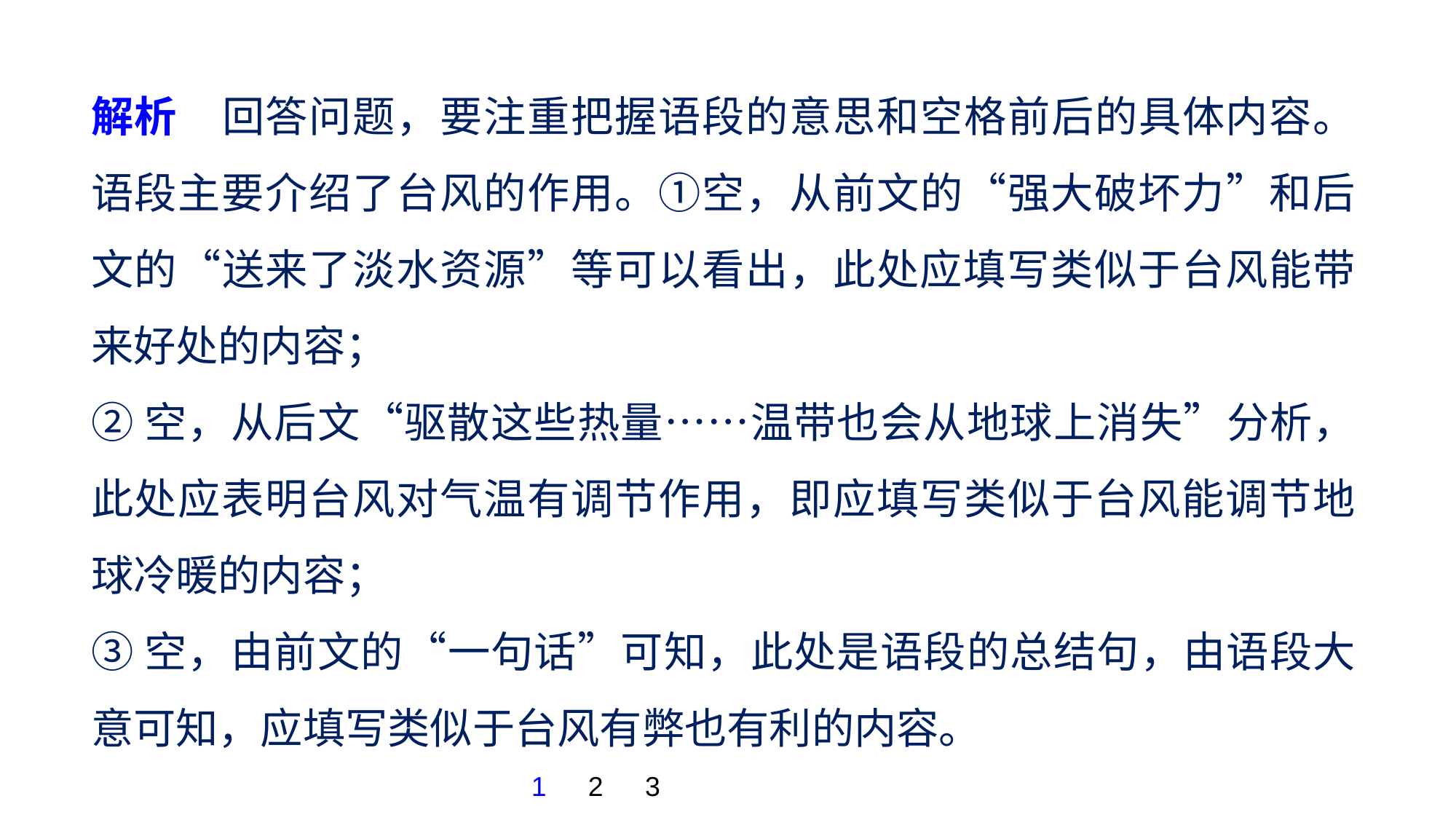

解析　回答问题，要注重把握语段的意思和空格前后的具体内容。语段主要介绍了台风的作用。①空，从前文的“强大破坏力”和后文的“送来了淡水资源”等可以看出，此处应填写类似于台风能带来好处的内容；
②空，从后文“驱散这些热量……温带也会从地球上消失”分析，此处应表明台风对气温有调节作用，即应填写类似于台风能调节地球冷暖的内容；
③空，由前文的“一句话”可知，此处是语段的总结句，由语段大意可知，应填写类似于台风有弊也有利的内容。
1
2
3